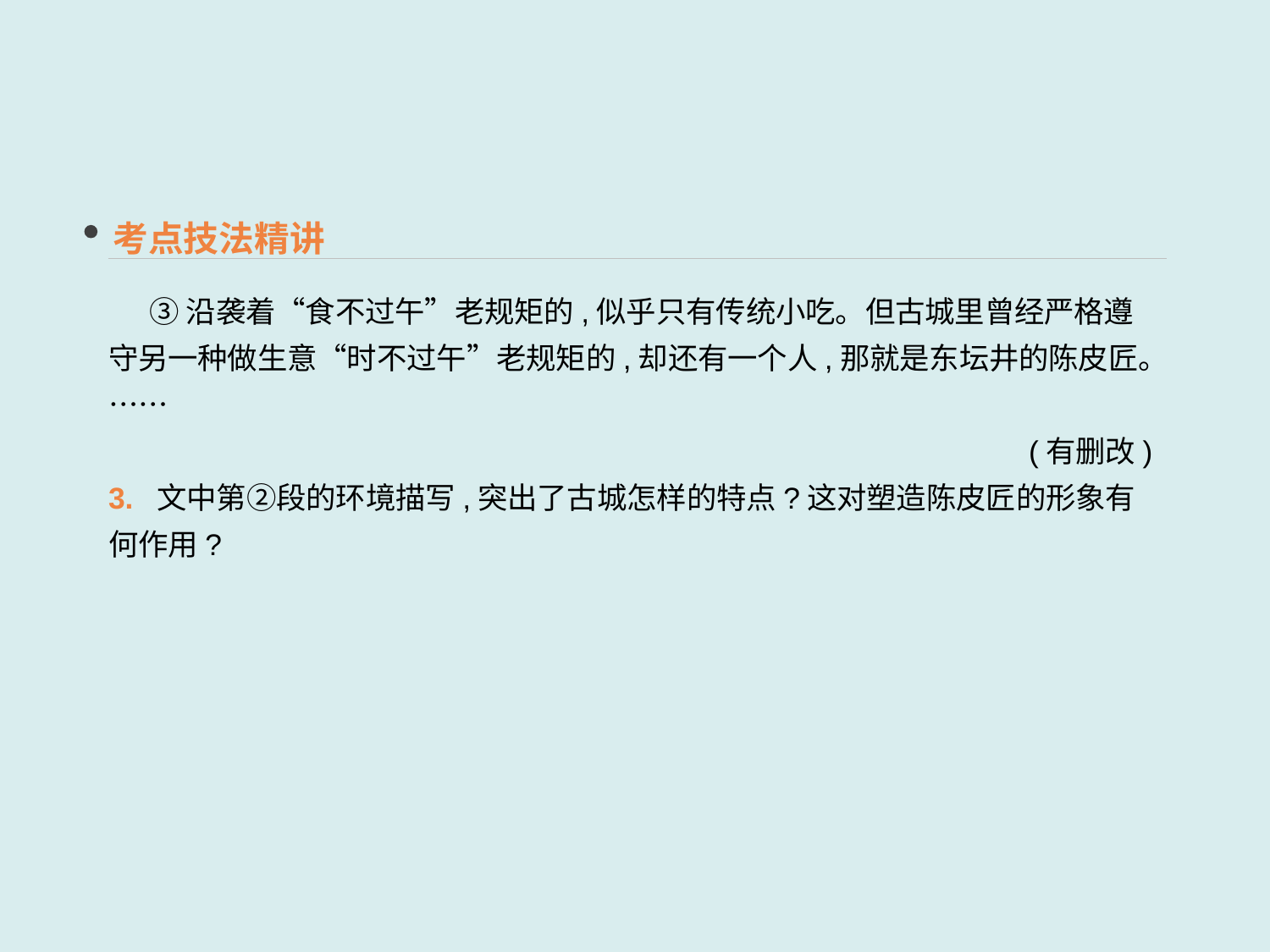

考点技法精讲

      ③沿袭着“食不过午”老规矩的,似乎只有传统小吃。但古城里曾经严格遵守另一种做生意“时不过午”老规矩的,却还有一个人,那就是东坛井的陈皮匠。……
 (有删改)
3.  文中第②段的环境描写,突出了古城怎样的特点?这对塑造陈皮匠的形象有何作用?